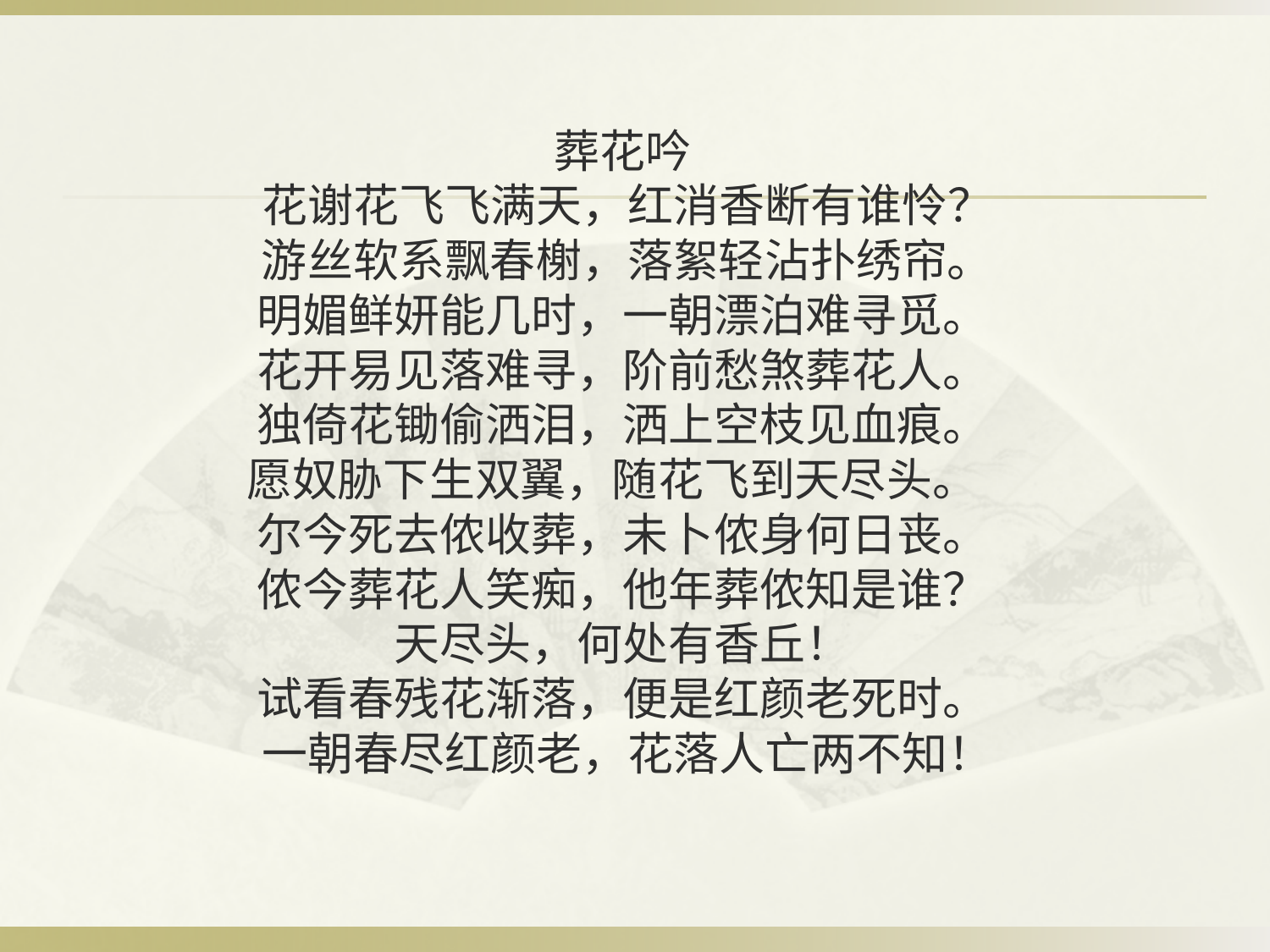

# 葬花吟 花谢花飞飞满天，红消香断有谁怜？ 游丝软系飘春榭，落絮轻沾扑绣帘。 明媚鲜妍能几时，一朝漂泊难寻觅。 花开易见落难寻，阶前愁煞葬花人。 独倚花锄偷洒泪，洒上空枝见血痕。 愿奴胁下生双翼，随花飞到天尽头。 尔今死去侬收葬，未卜侬身何日丧。 侬今葬花人笑痴，他年葬侬知是谁？ 天尽头，何处有香丘！ 试看春残花渐落，便是红颜老死时。 一朝春尽红颜老，花落人亡两不知！